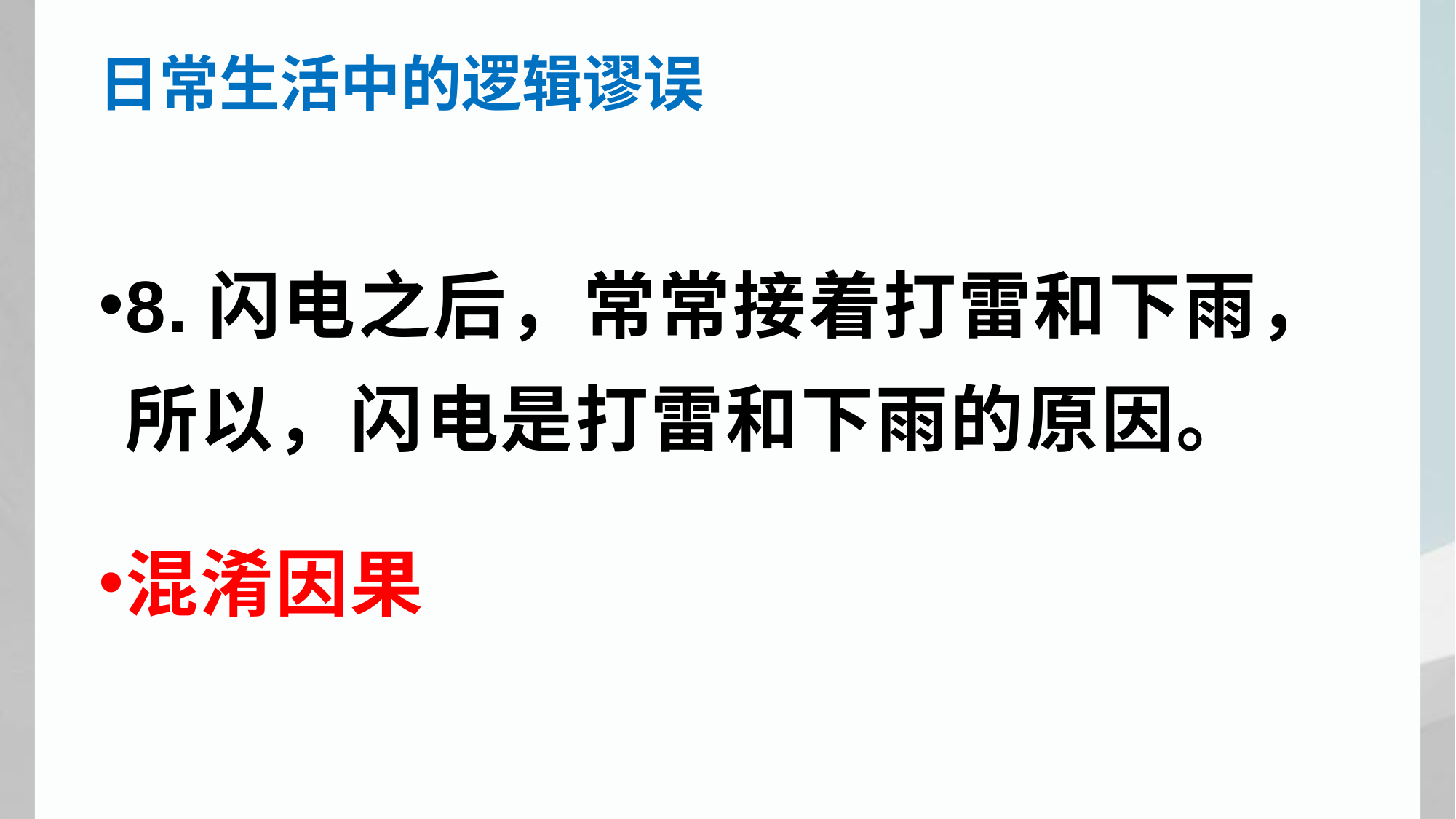

日常生活中的逻辑谬误
8.闪电之后，常常接着打雷和下雨，所以，闪电是打雷和下雨的原因。
混淆因果